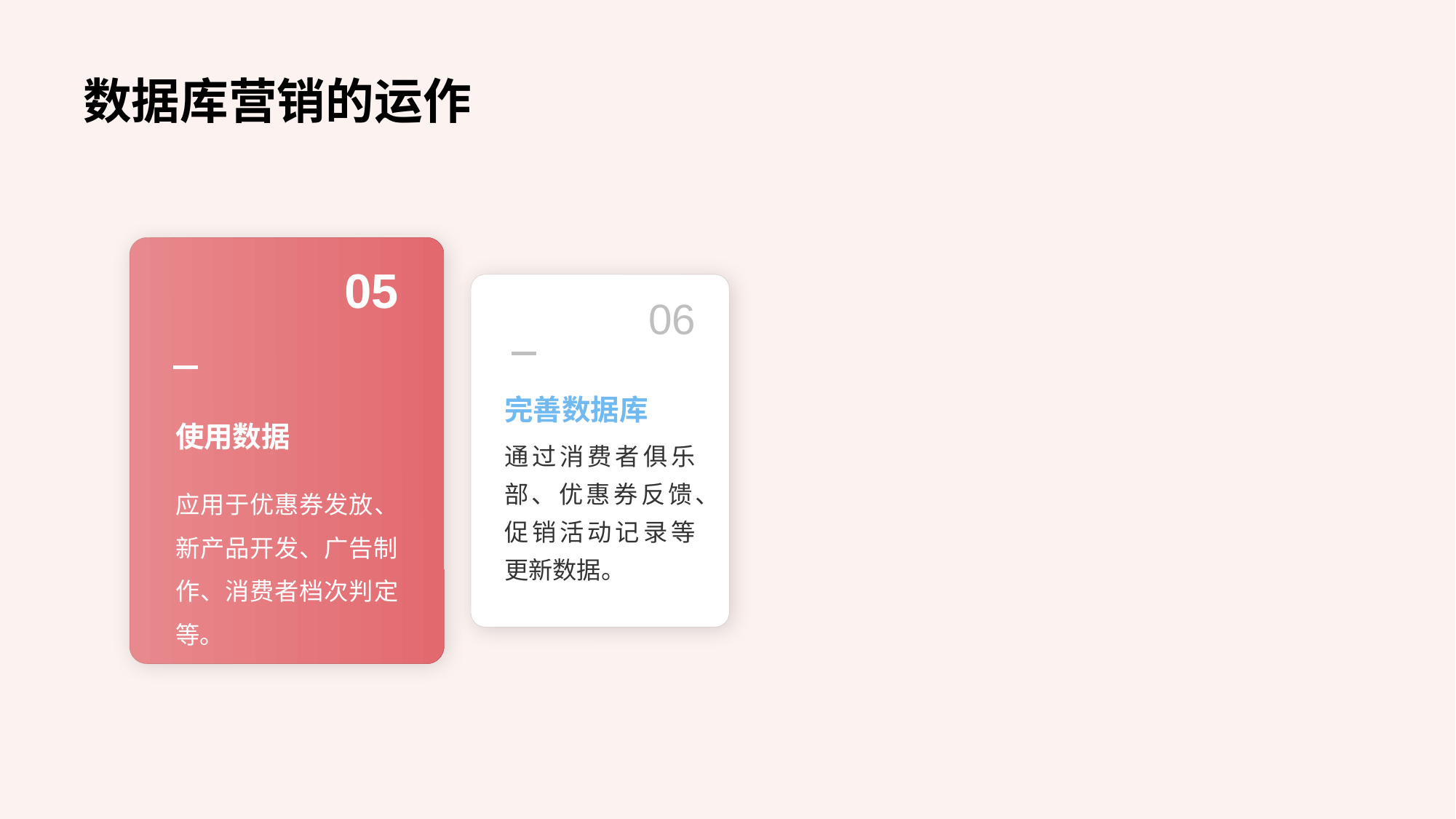

数据库营销的运作

05

06
使用数据
完善数据库
通过消费者俱乐部、优惠券反馈、促销活动记录等更新数据。
应用于优惠券发放、新产品开发、广告制作、消费者档次判定等。